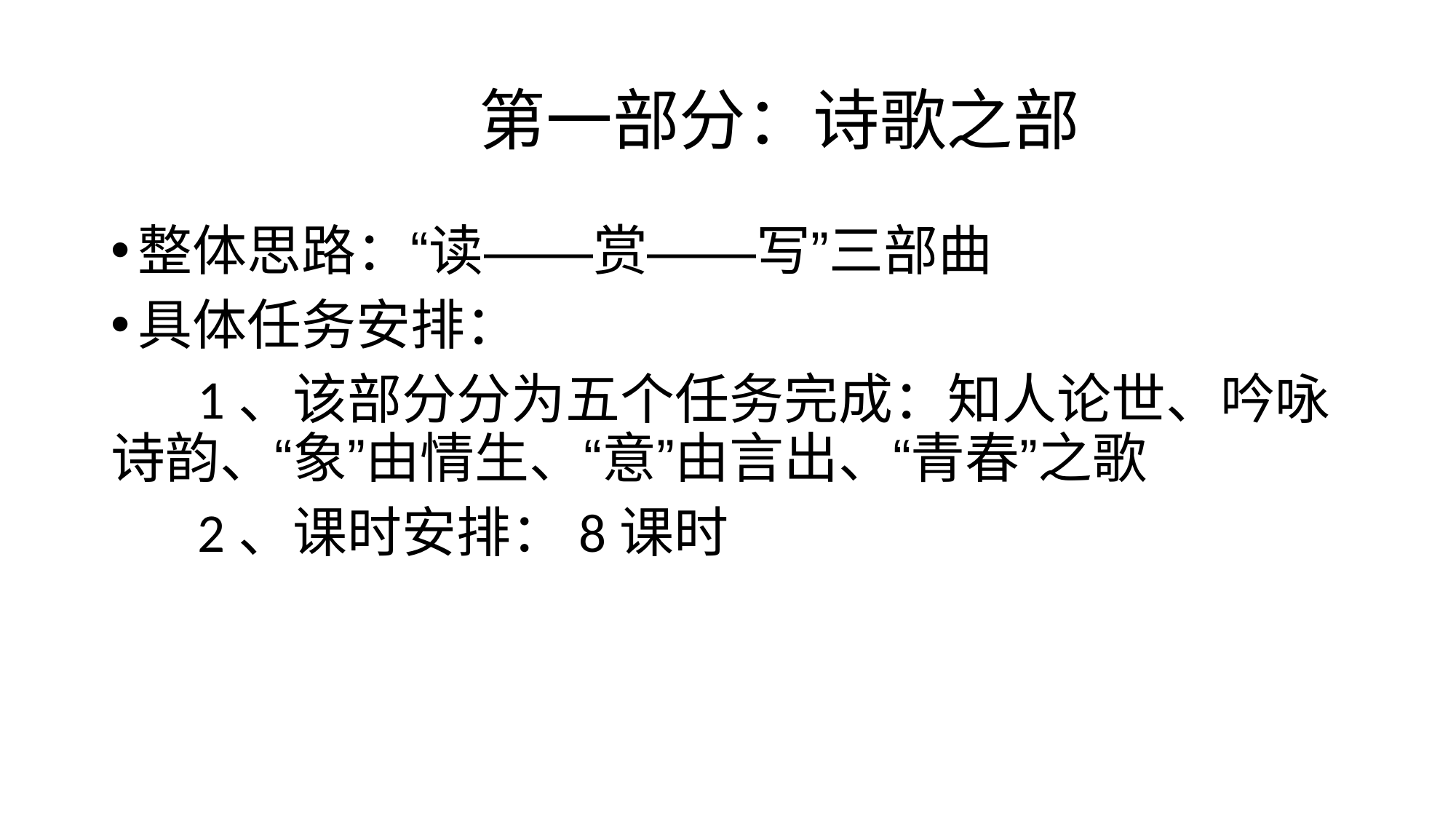

# 第一部分：诗歌之部
整体思路：“读——赏——写”三部曲
具体任务安排：
       1、该部分分为五个任务完成：知人论世、吟咏诗韵、“象”由情生、“意”由言出、“青春”之歌
       2、课时安排：8课时